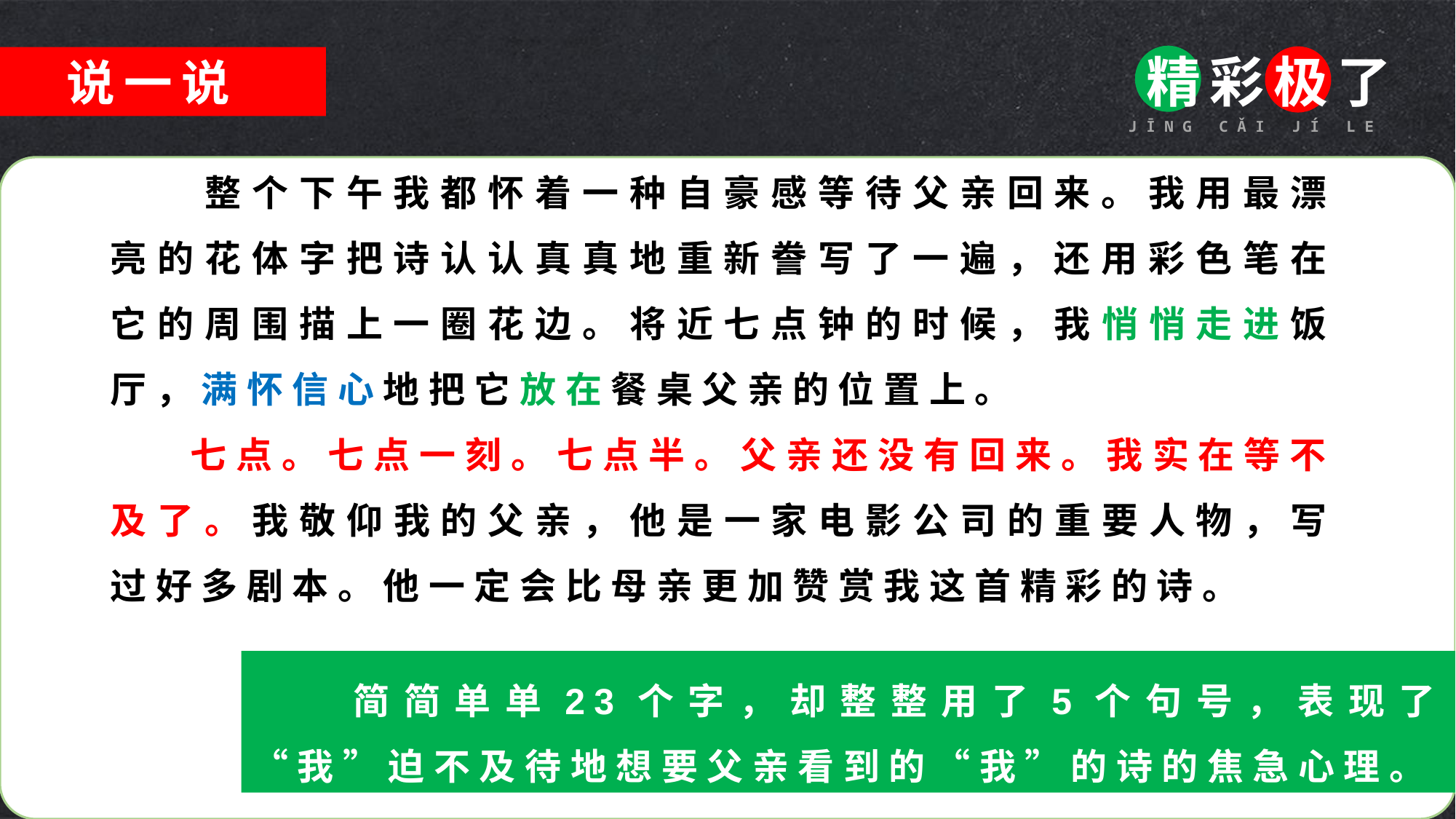

说一说
　　整个下午我都怀着一种自豪感等待父亲回来。我用最漂亮的花体字把诗认认真真地重新誊写了一遍，还用彩色笔在它的周围描上一圈花边。将近七点钟的时候，我悄悄走进饭厅，满怀信心地把它放在餐桌父亲的位置上。
    七点。七点一刻。七点半。父亲还没有回来。我实在等不及了。我敬仰我的父亲，他是一家电影公司的重要人物，写过好多剧本。他一定会比母亲更加赞赏我这首精彩的诗。
　　简简单单23个字，却整整用了5个句号，表现了“我”迫不及待地想要父亲看到的“我”的诗的焦急心理。